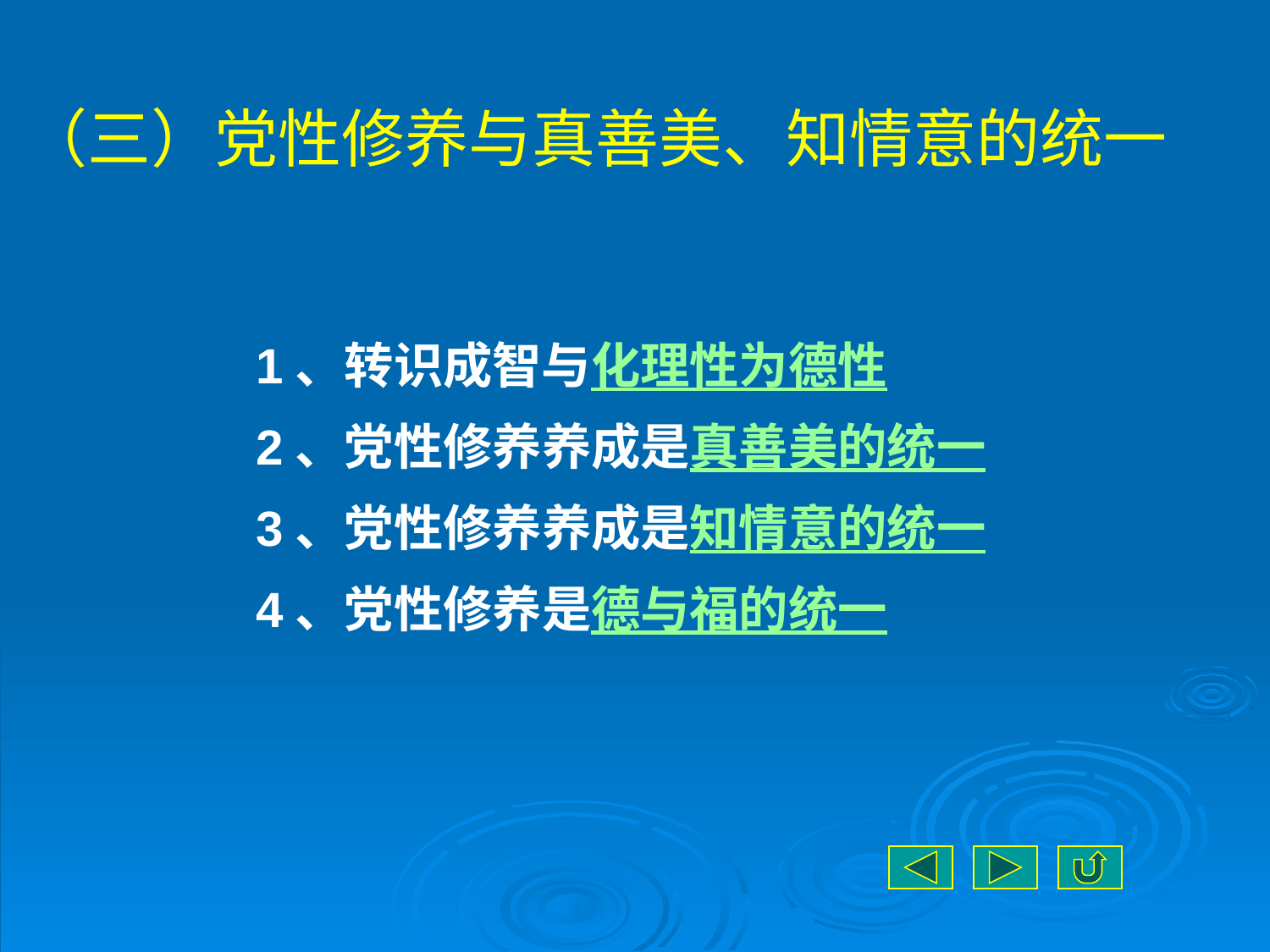

# （三）党性修养与真善美、知情意的统一
1、转识成智与化理性为德性
2、党性修养养成是真善美的统一
3、党性修养养成是知情意的统一
4、党性修养是德与福的统一